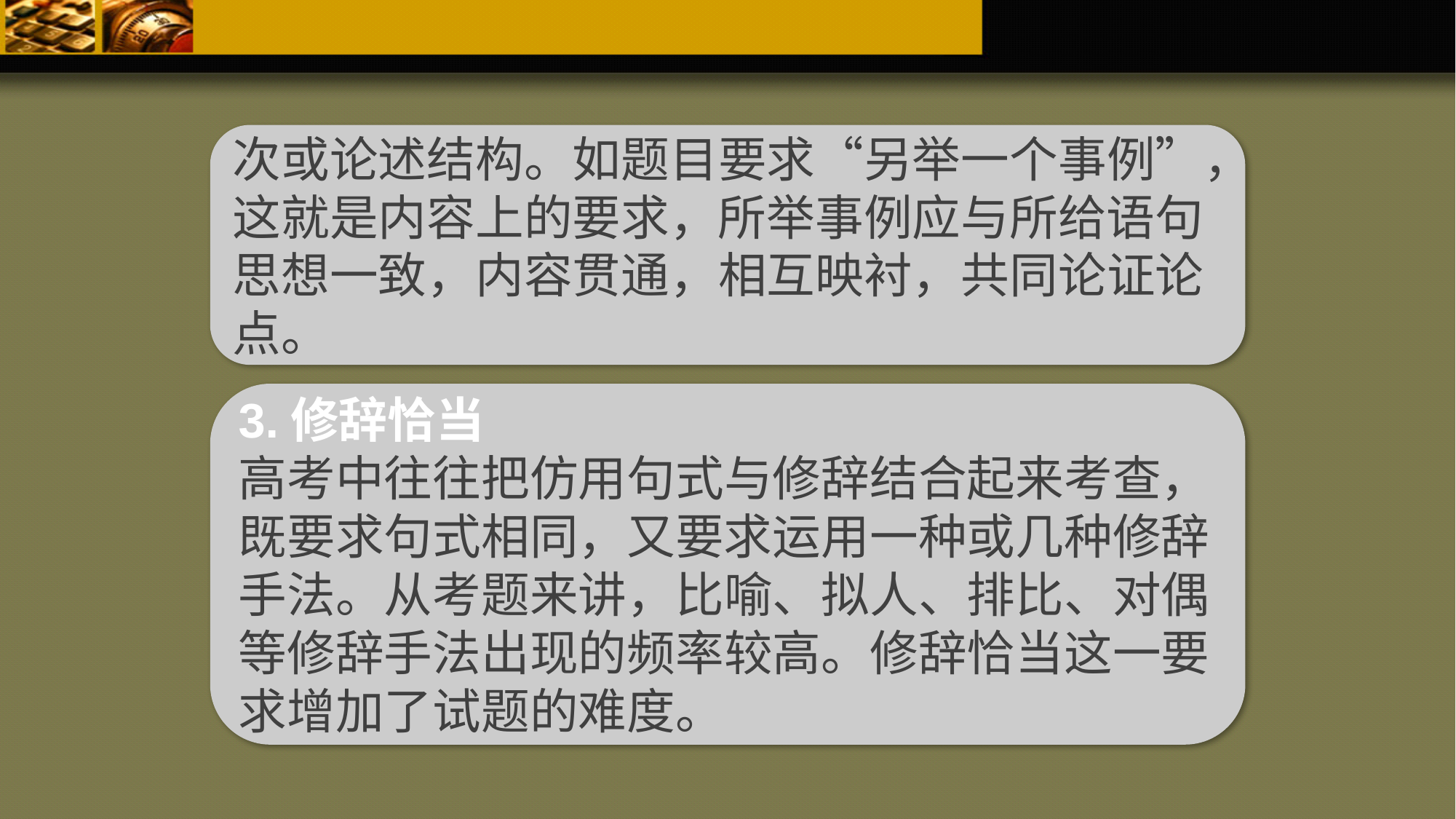

次或论述结构。如题目要求“另举一个事例”，
这就是内容上的要求，所举事例应与所给语句思想一致，内容贯通，相互映衬，共同论证论点。
3.修辞恰当
高考中往往把仿用句式与修辞结合起来考查，既要求句式相同，又要求运用一种或几种修辞手法。从考题来讲，比喻、拟人、排比、对偶等修辞手法出现的频率较高。修辞恰当这一要求增加了试题的难度。